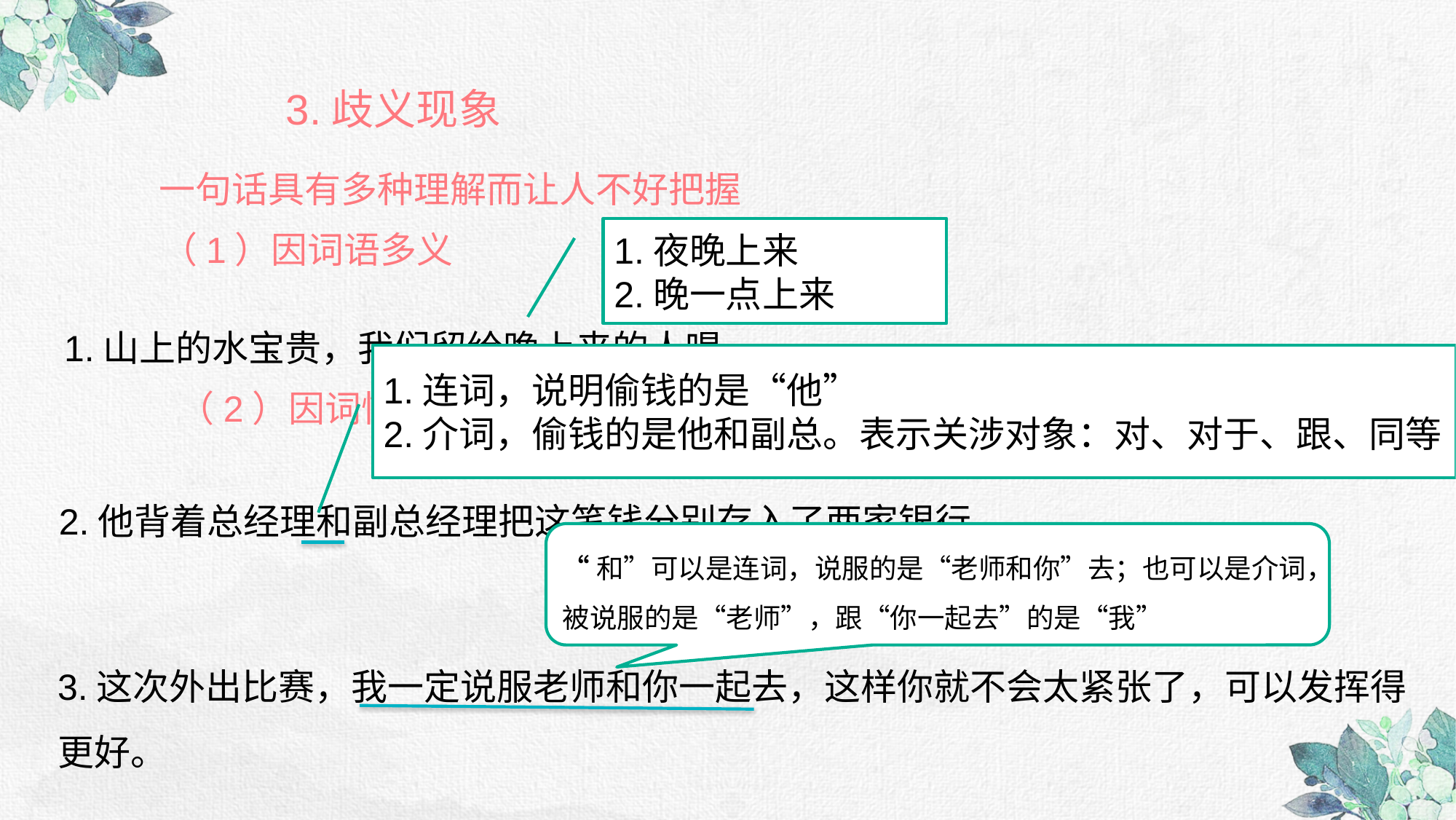

3.歧义现象
一句话具有多种理解而让人不好把握
1.夜晚上来
2.晚一点上来
（1）因词语多义
1.山上的水宝贵，我们留给晚上来的人喝。
1.连词，说明偷钱的是“他”
2.介词，偷钱的是他和副总。表示关涉对象：对、对于、跟、同等
（2）因词性不同，意义也不同
2.他背着总经理和副总经理把这笔钱分别存入了两家银行。
“和”可以是连词，说服的是“老师和你”去；也可以是介词，被说服的是“老师”，跟“你一起去”的是“我”
3.这次外出比赛，我一定说服老师和你一起去，这样你就不会太紧张了，可以发挥得更好。